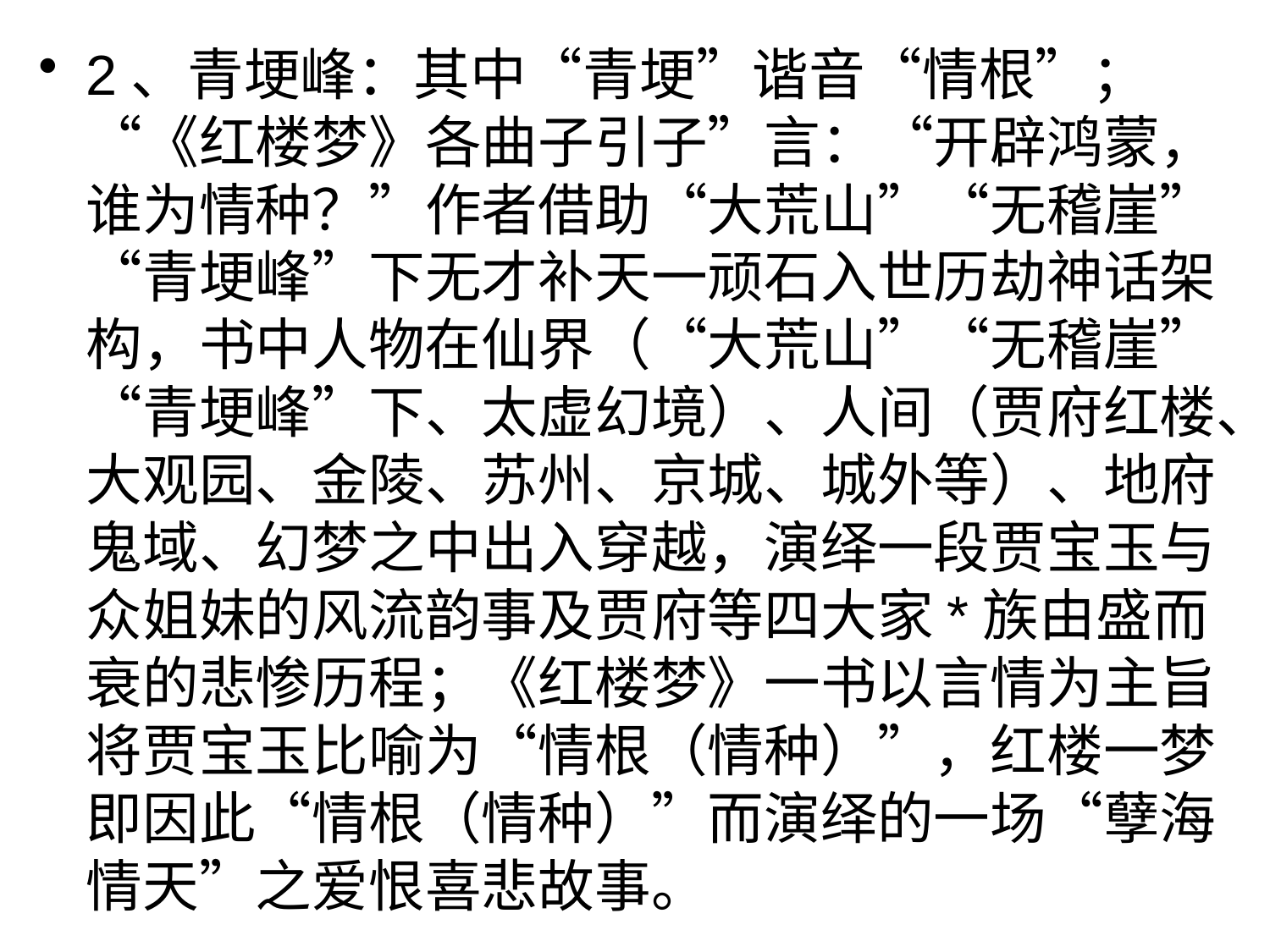

2、青埂峰：其中“青埂”谐音“情根”；“《红楼梦》各曲子引子”言：“开辟鸿蒙，谁为情种？”作者借助“大荒山”“无稽崖” “青埂峰”下无才补天一顽石入世历劫神话架构，书中人物在仙界（“大荒山”“无稽崖” “青埂峰”下、太虚幻境）、人间（贾府红楼、大观园、金陵、苏州、京城、城外等）、地府鬼域、幻梦之中出入穿越，演绎一段贾宝玉与众姐妹的风流韵事及贾府等四大家*族由盛而衰的悲惨历程；《红楼梦》一书以言情为主旨将贾宝玉比喻为“情根（情种）”，红楼一梦即因此“情根（情种）”而演绎的一场“孽海情天”之爱恨喜悲故事。
#